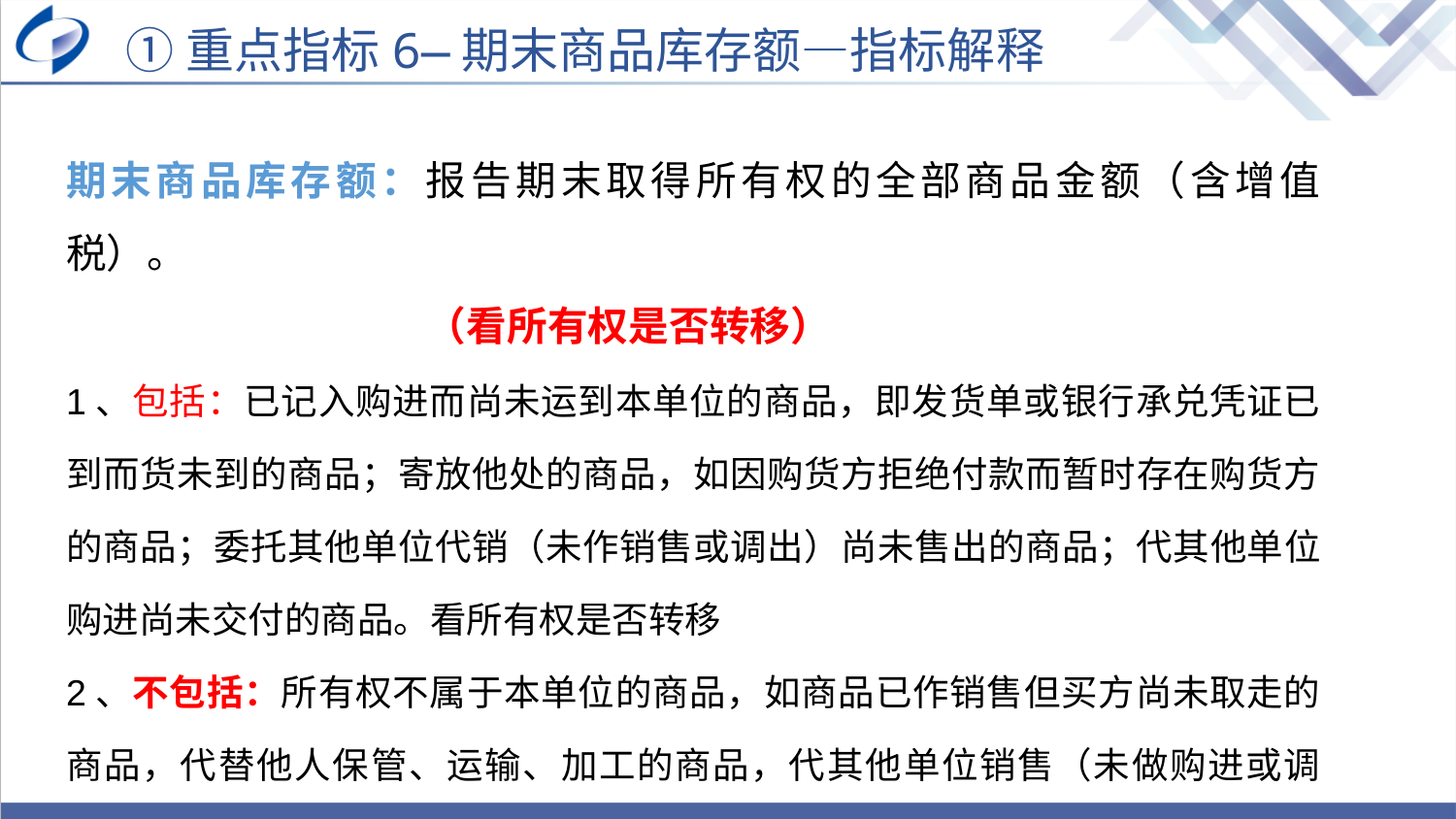

①重点指标6—期末商品库存额—指标解释

期末商品库存额：报告期末取得所有权的全部商品金额（含增值税）。
                                      （看所有权是否转移）
1、包括：已记入购进而尚未运到本单位的商品，即发货单或银行承兑凭证已到而货未到的商品；寄放他处的商品，如因购货方拒绝付款而暂时存在购货方的商品；委托其他单位代销（未作销售或调出）尚未售出的商品；代其他单位购进尚未交付的商品。看所有权是否转移
2、不包括：所有权不属于本单位的商品，如商品已作销售但买方尚未取走的商品，代替他人保管、运输、加工的商品，代其他单位销售（未做购进或调入）而未售出的商品；代国家储备部门保管的商品。